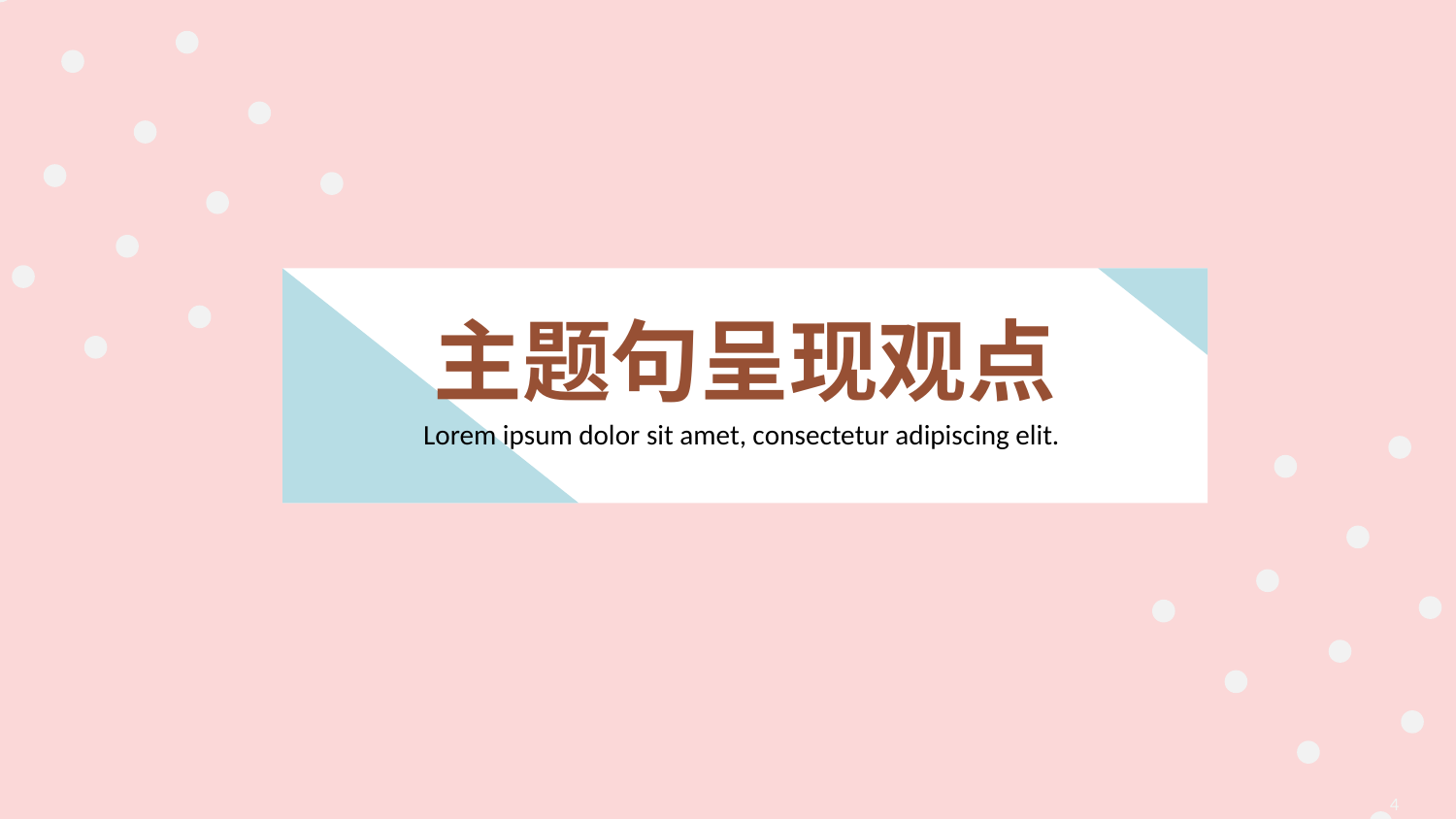

主题句呈现观点
Lorem ipsum dolor sit amet, consectetur adipiscing elit.